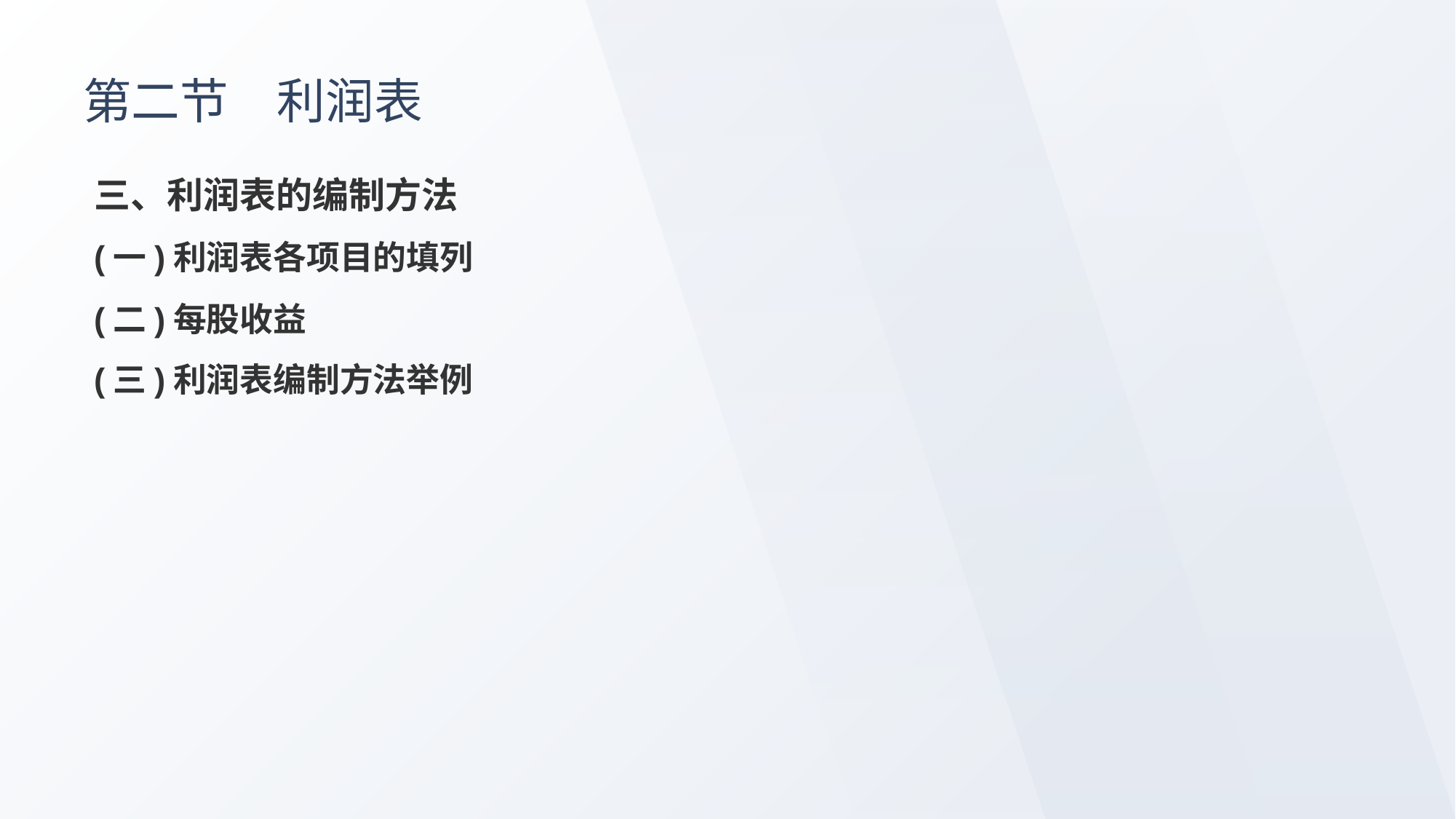

# 第二节　利润表
三、利润表的编制方法
(一)利润表各项目的填列
(二)每股收益
(三)利润表编制方法举例